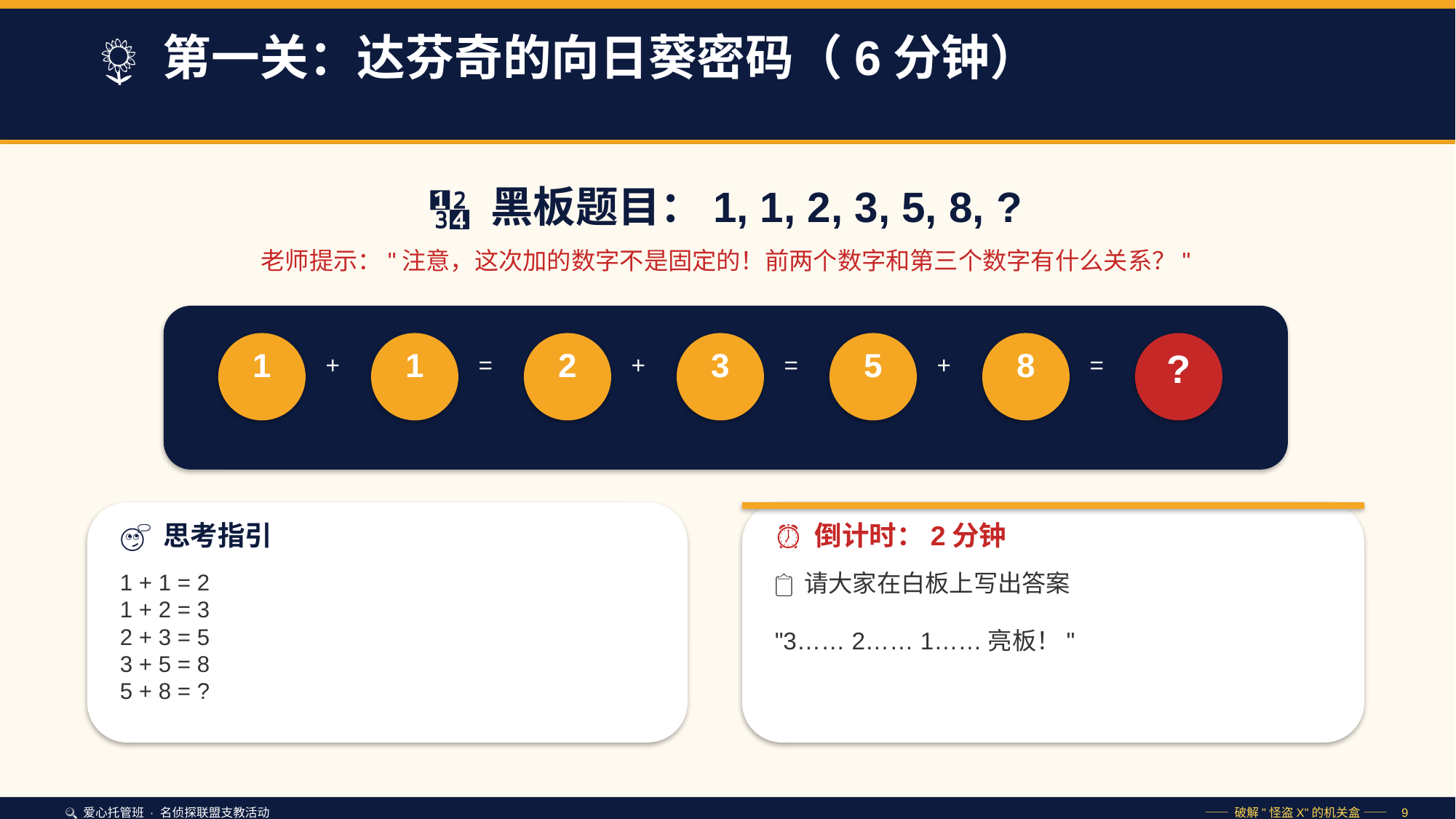

🌻 第一关：达芬奇的向日葵密码（6分钟）

🔢 黑板题目：1, 1, 2, 3, 5, 8, ?
老师提示："注意，这次加的数字不是固定的！前两个数字和第三个数字有什么关系？"

1
1
2
3
5
8
?
+
=
+
=
+
=

🤔 思考指引
⏰ 倒计时：2分钟
1 + 1 = 2
1 + 2 = 3
2 + 3 = 5
3 + 5 = 8
5 + 8 = ?
📋 请大家在白板上写出答案
"3…… 2…… 1……亮板！"

🔍 爱心托管班 · 名侦探联盟支教活动
—— 破解"怪盗X"的机关盒 ——    9